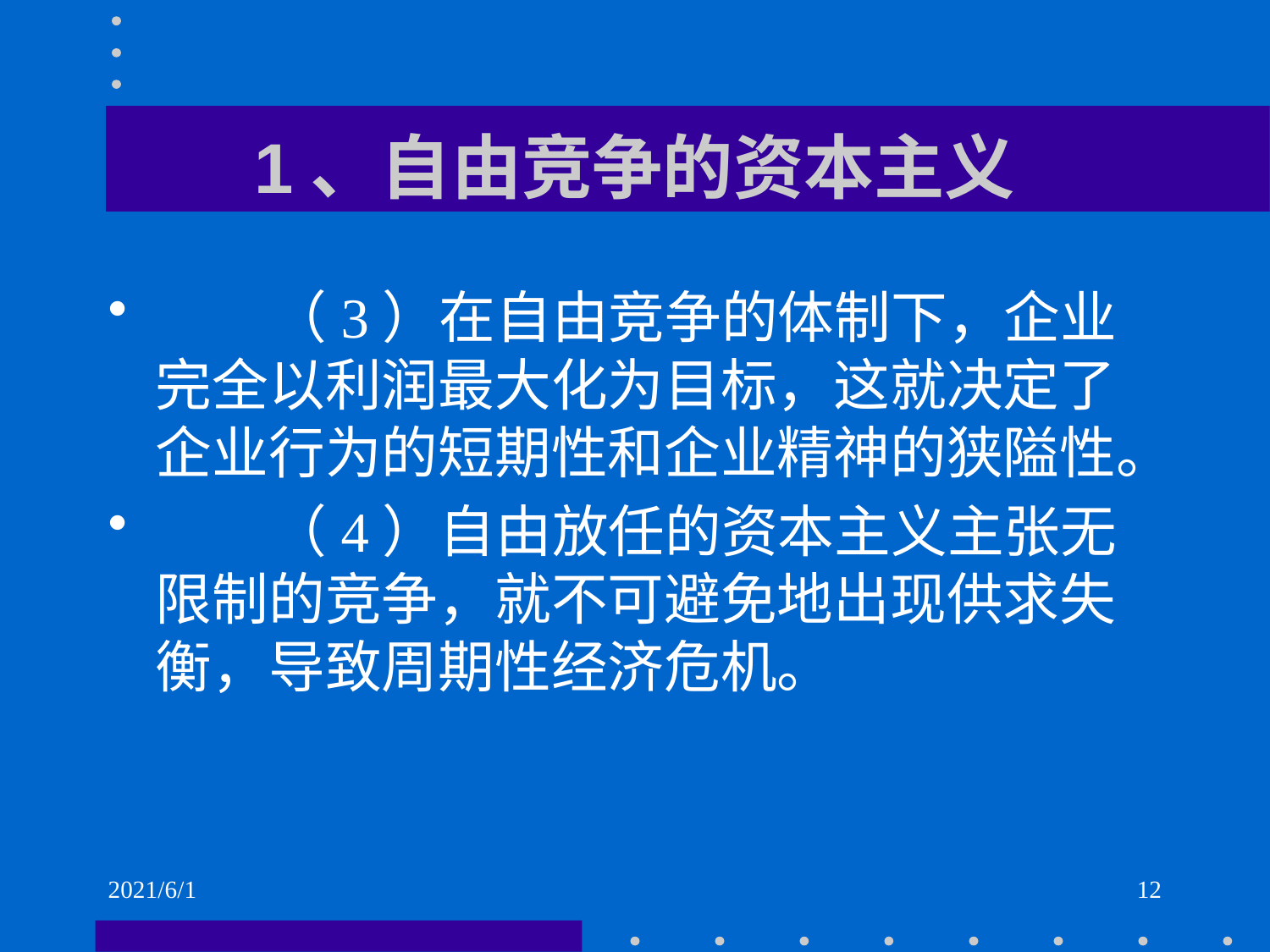

# 1、自由竞争的资本主义
        （3）在自由竞争的体制下，企业完全以利润最大化为目标，这就决定了企业行为的短期性和企业精神的狭隘性。
        （4）自由放任的资本主义主张无限制的竞争，就不可避免地出现供求失衡，导致周期性经济危机。
2021/6/1
12